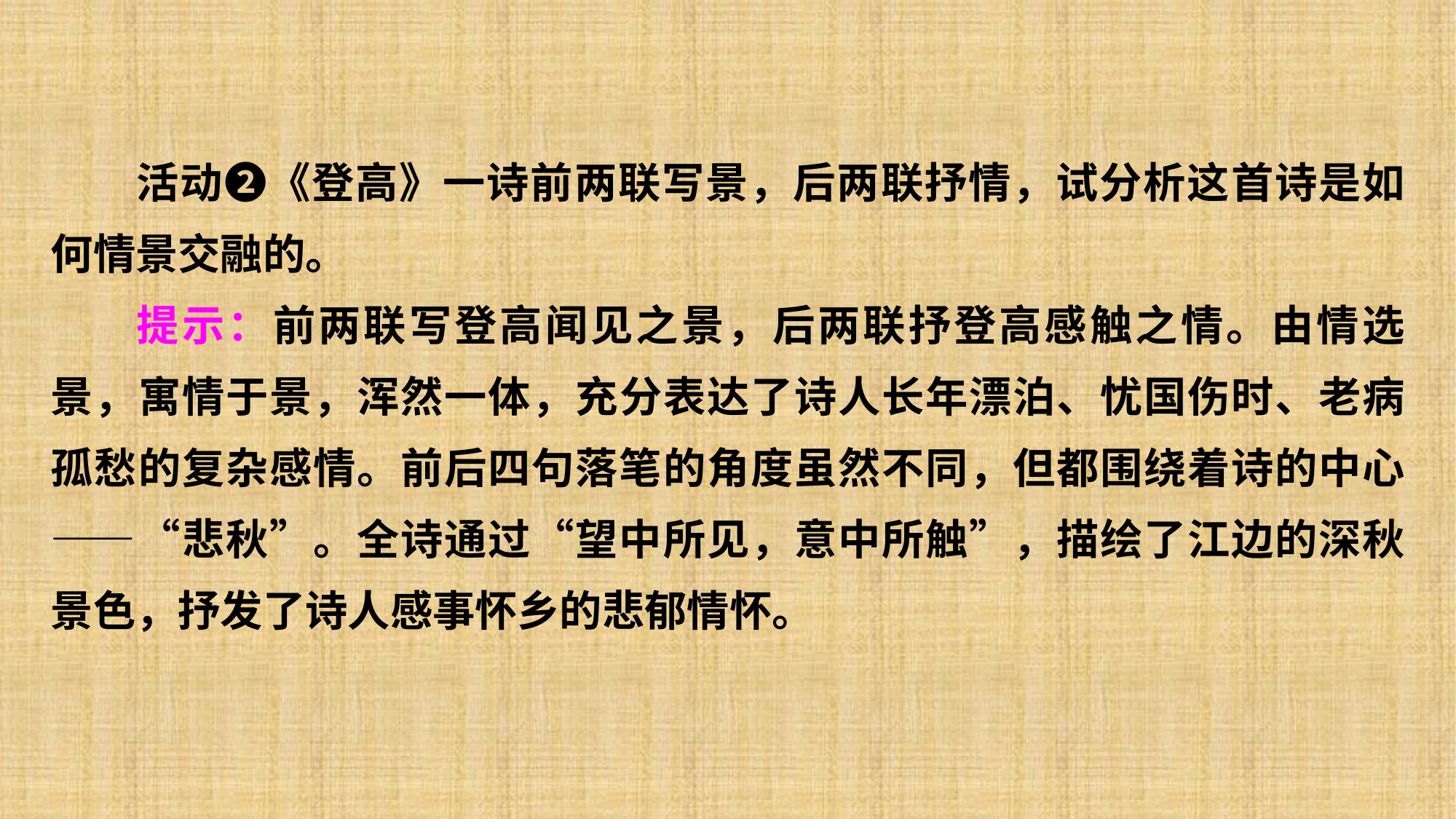

活动❷《登高》一诗前两联写景，后两联抒情，试分析这首诗是如何情景交融的。
提示：前两联写登高闻见之景，后两联抒登高感触之情。由情选景，寓情于景，浑然一体，充分表达了诗人长年漂泊、忧国伤时、老病孤愁的复杂感情。前后四句落笔的角度虽然不同，但都围绕着诗的中心——“悲秋”。全诗通过“望中所见，意中所触”，描绘了江边的深秋景色，抒发了诗人感事怀乡的悲郁情怀。